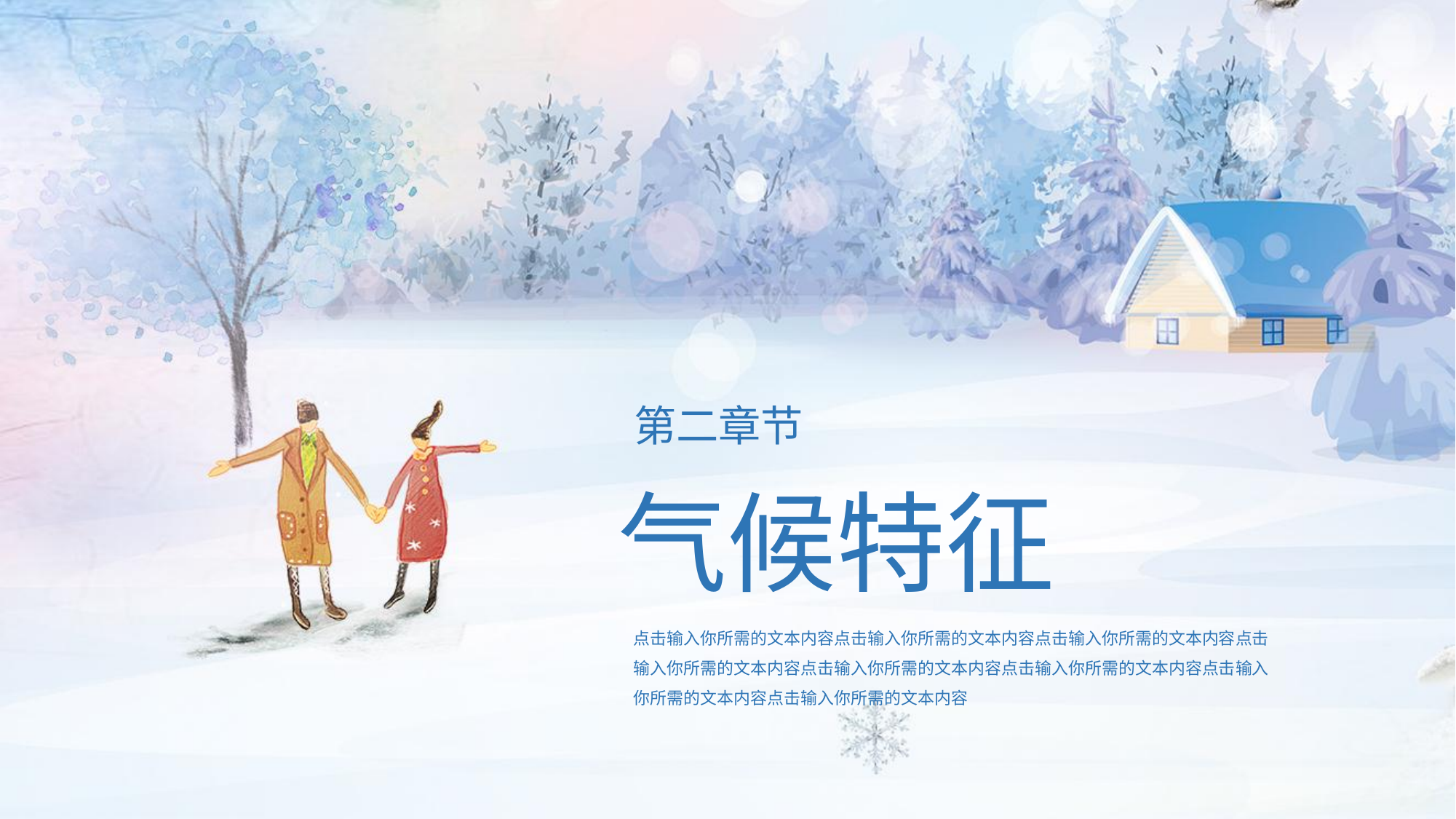

第二章节
气候特征
点击输入你所需的文本内容点击输入你所需的文本内容点击输入你所需的文本内容点击输入你所需的文本内容点击输入你所需的文本内容点击输入你所需的文本内容点击输入你所需的文本内容点击输入你所需的文本内容